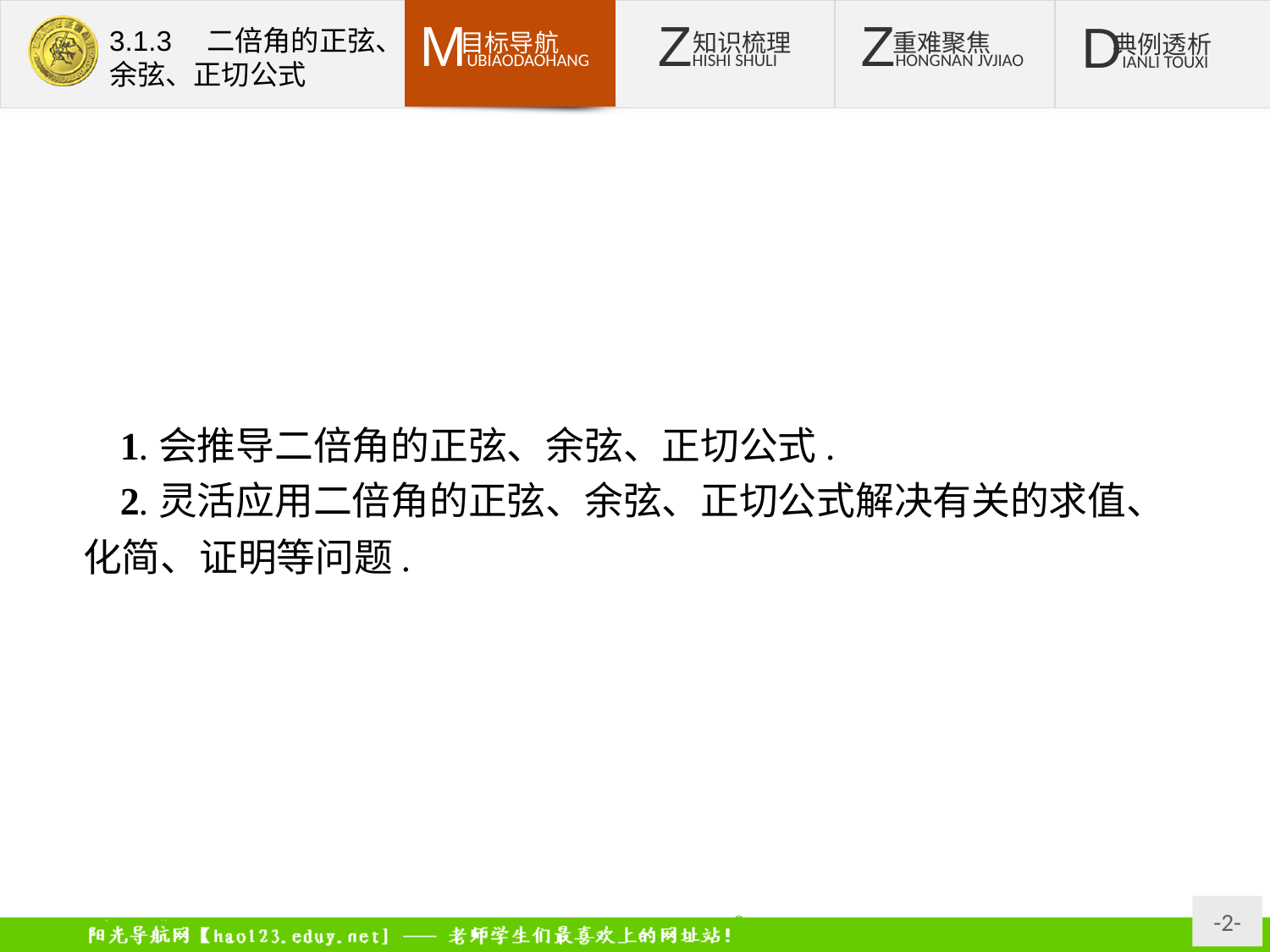

1.会推导二倍角的正弦、余弦、正切公式.
2.灵活应用二倍角的正弦、余弦、正切公式解决有关的求值、化简、证明等问题.